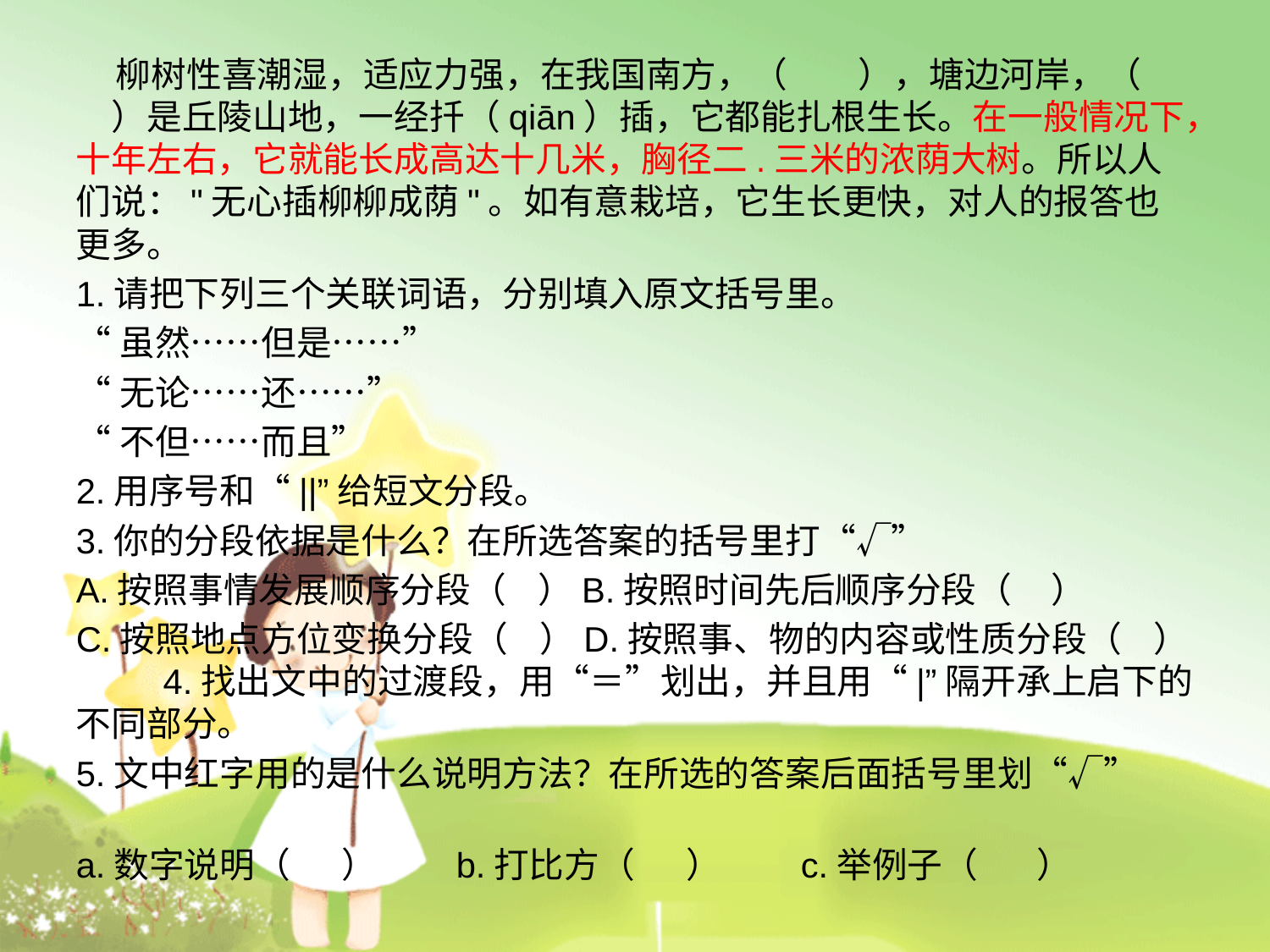

柳树性喜潮湿，适应力强，在我国南方，（　　），塘边河岸，（　　）是丘陵山地，一经扦（qiān）插，它都能扎根生长。在一般情况下，十年左右，它就能长成高达十几米，胸径二.三米的浓荫大树。所以人们说："无心插柳柳成荫"。如有意栽培，它生长更快，对人的报答也更多。
1.请把下列三个关联词语，分别填入原文括号里。
“虽然……但是……”
“无论……还……”
“不但……而且”
2.用序号和“||”给短文分段。
3.你的分段依据是什么？在所选答案的括号里打“√”
A.按照事情发展顺序分段（    ）B.按照时间先后顺序分段（     ）
C.按照地点方位变换分段（    ）D.按照事、物的内容或性质分段（    ）  　　4.找出文中的过渡段，用“＝”划出，并且用“|”隔开承上启下的不同部分。
5.文中红字用的是什么说明方法？在所选的答案后面括号里划“√”
a.数字说明（　  ）　　b.打比方（　  ）　　c.举例子（   　）